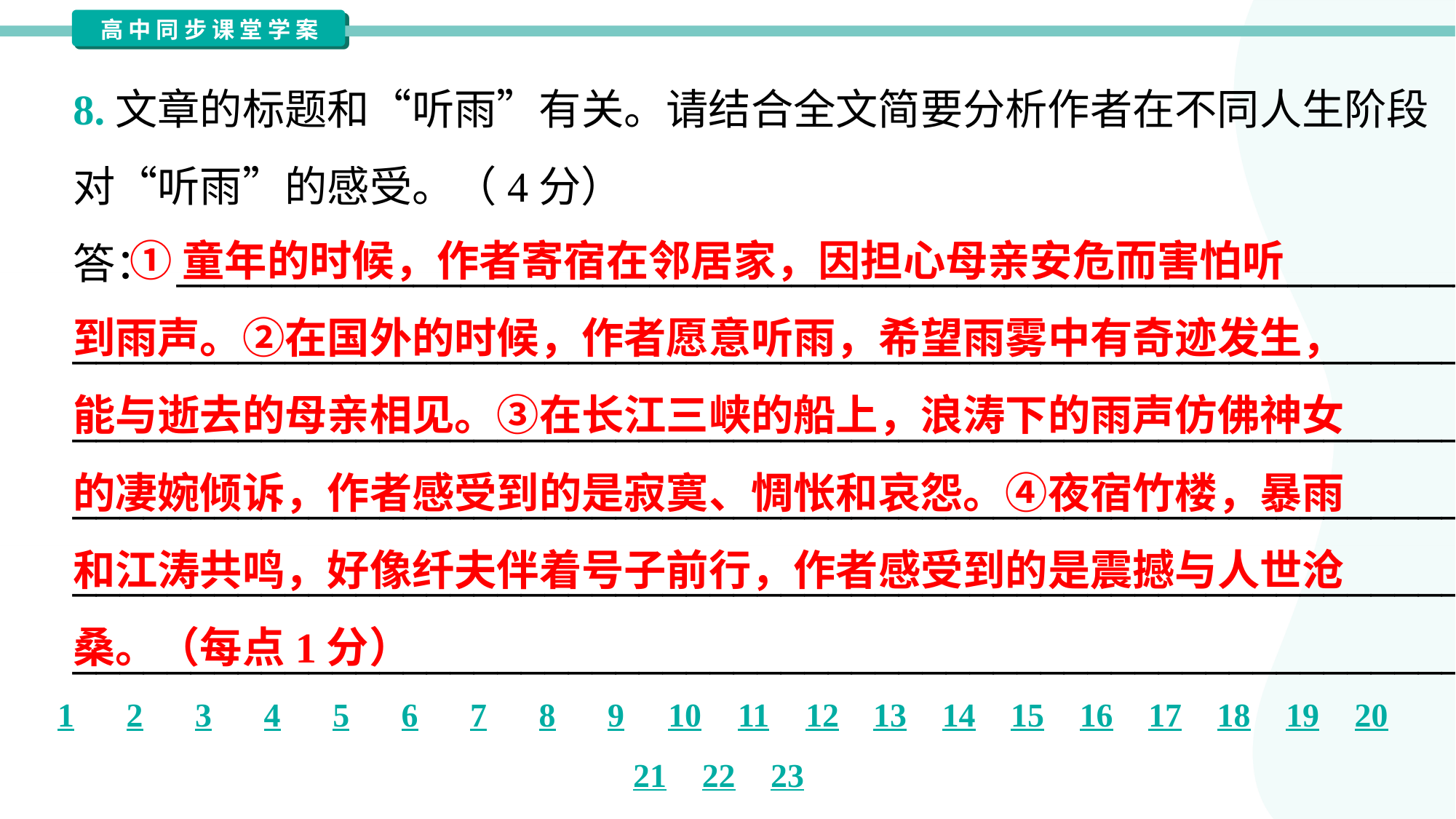

8.文章的标题和“听雨”有关。请结合全文简要分析作者在不同人生阶段
对“听雨”的感受。（4分）
答： ________________________________________________________
_____________________________________________________________
_____________________________________________________________
_____________________________________________________________
_____________________________________________________________
_____________________________________________________________
      ①童年的时候，作者寄宿在邻居家，因担心母亲安危而害怕听
到雨声。②在国外的时候，作者愿意听雨，希望雨雾中有奇迹发生，
能与逝去的母亲相见。③在长江三峡的船上，浪涛下的雨声仿佛神女
的凄婉倾诉，作者感受到的是寂寞、惆怅和哀怨。④夜宿竹楼，暴雨
和江涛共鸣，好像纤夫伴着号子前行，作者感受到的是震撼与人世沧
桑。（每点1分）